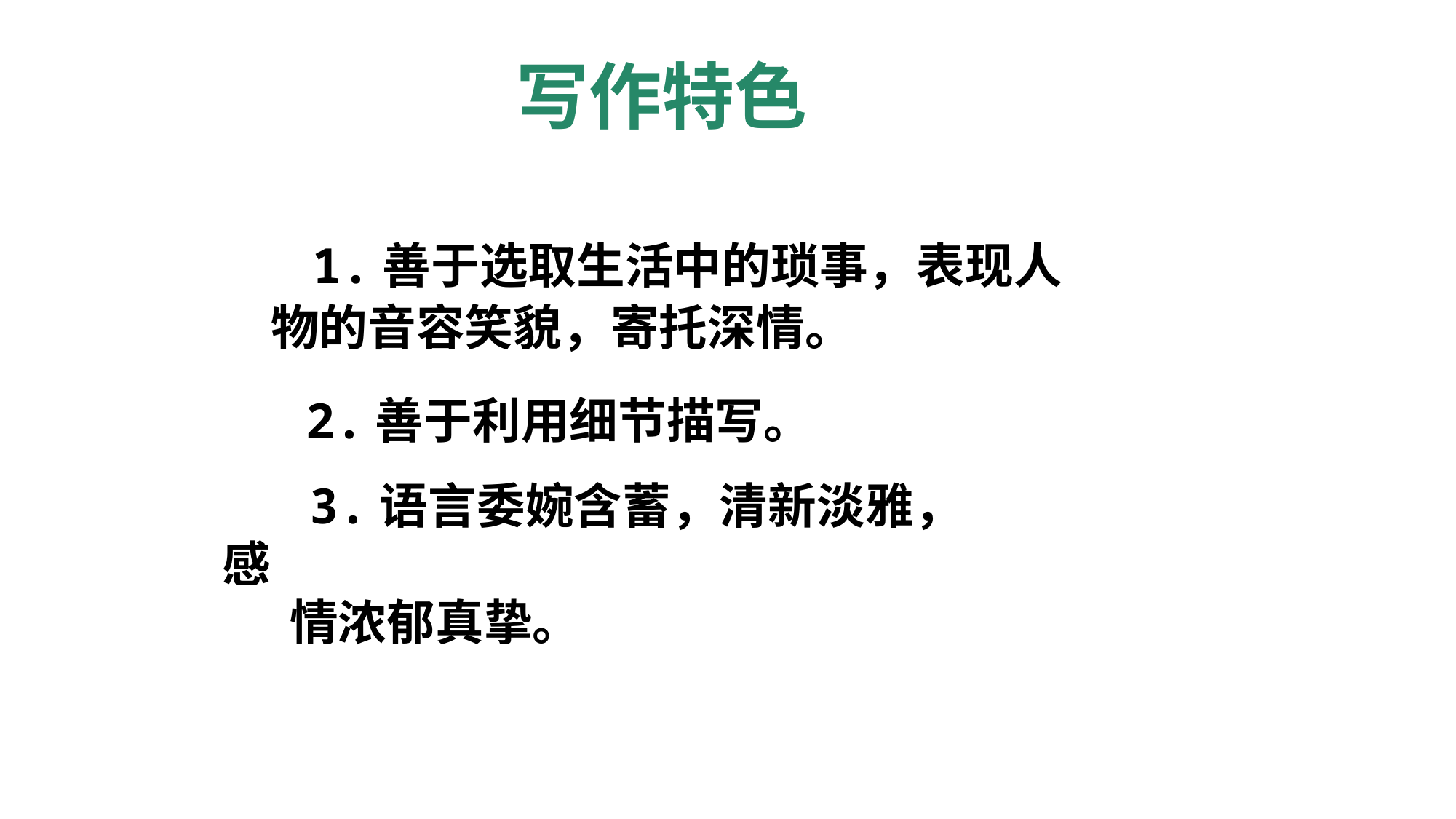

写作特色
   1.善于选取生活中的琐事，表现人
      物的音容笑貌，寄托深情。
 2.善于利用细节描写。
   3.语言委婉含蓄，清新淡雅，感
     情浓郁真挚。